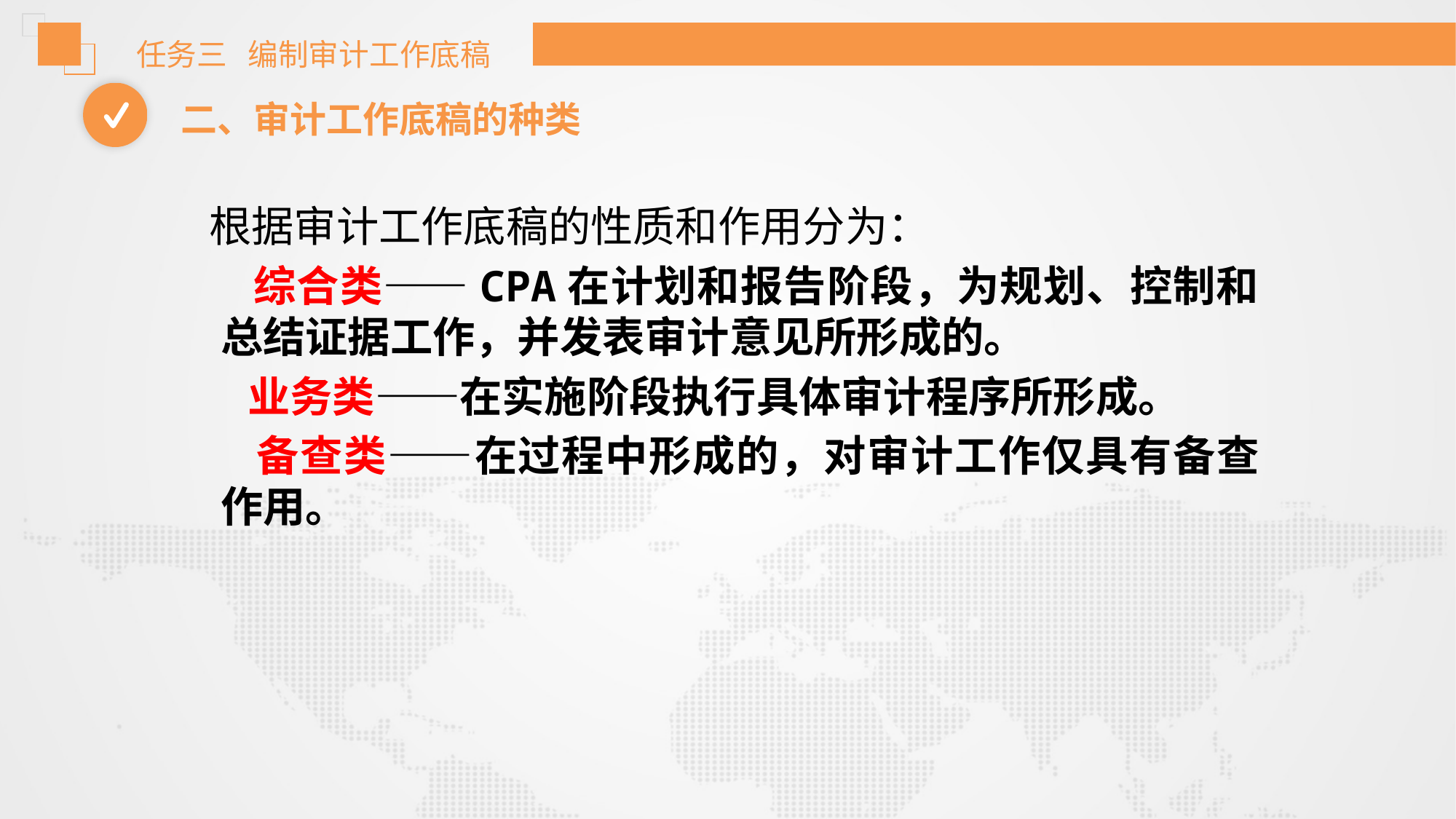

任务三   编制审计工作底稿

二、审计工作底稿的种类

  根据审计工作底稿的性质和作用分为：
      综合类——CPA在计划和报告阶段，为规划、控制和总结证据工作，并发表审计意见所形成的。
      业务类——在实施阶段执行具体审计程序所形成。
      备查类——在过程中形成的，对审计工作仅具有备查作用。